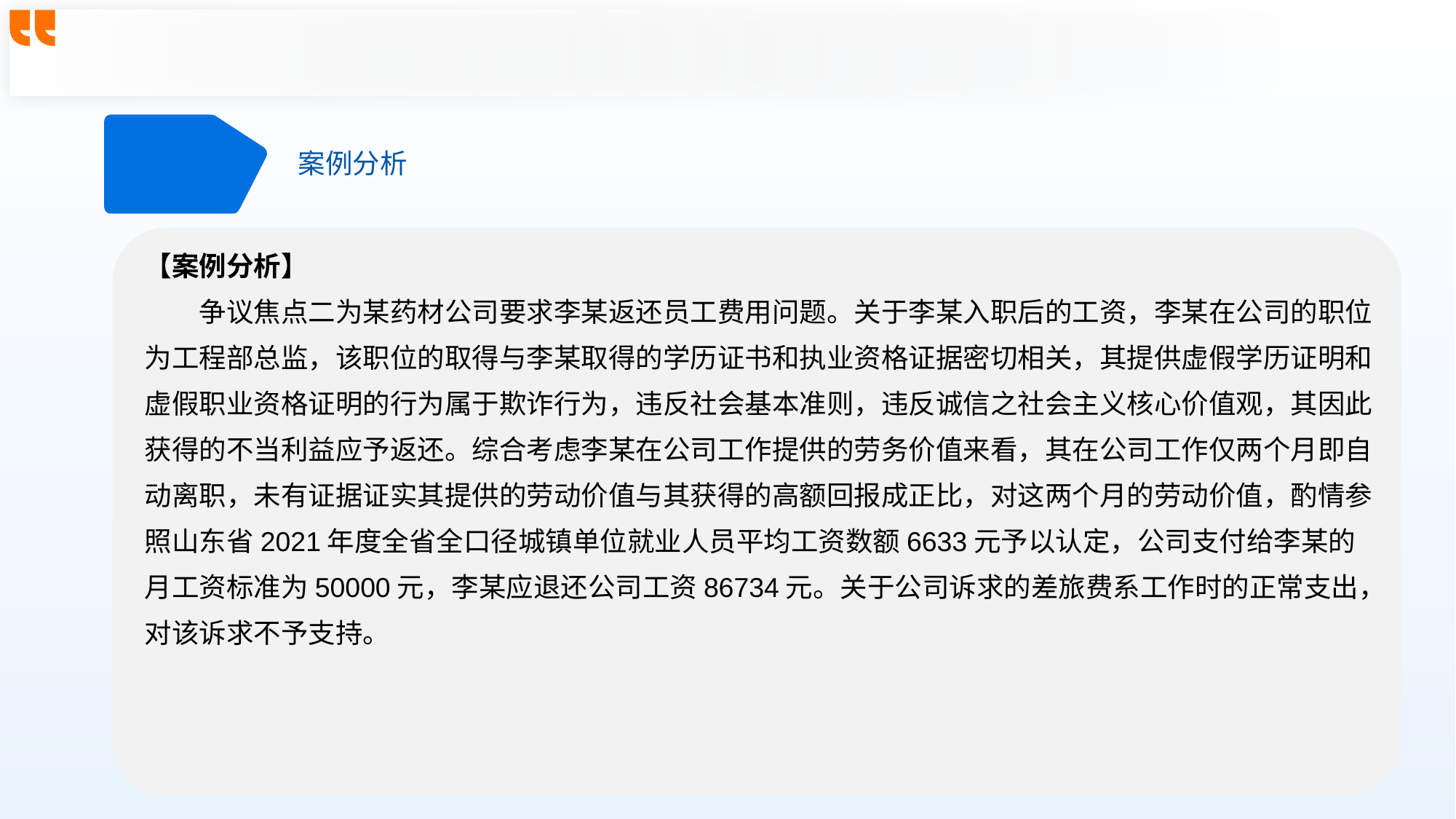

案例分析

【案例分析】
　　争议焦点二为某药材公司要求李某返还员工费用问题。关于李某入职后的工资，李某在公司的职位为工程部总监，该职位的取得与李某取得的学历证书和执业资格证据密切相关，其提供虚假学历证明和虚假职业资格证明的行为属于欺诈行为，违反社会基本准则，违反诚信之社会主义核心价值观，其因此获得的不当利益应予返还。综合考虑李某在公司工作提供的劳务价值来看，其在公司工作仅两个月即自动离职，未有证据证实其提供的劳动价值与其获得的高额回报成正比，对这两个月的劳动价值，酌情参照山东省2021年度全省全口径城镇单位就业人员平均工资数额6633元予以认定，公司支付给李某的月工资标准为50000元，李某应退还公司工资86734元。关于公司诉求的差旅费系工作时的正常支出，对该诉求不予支持。